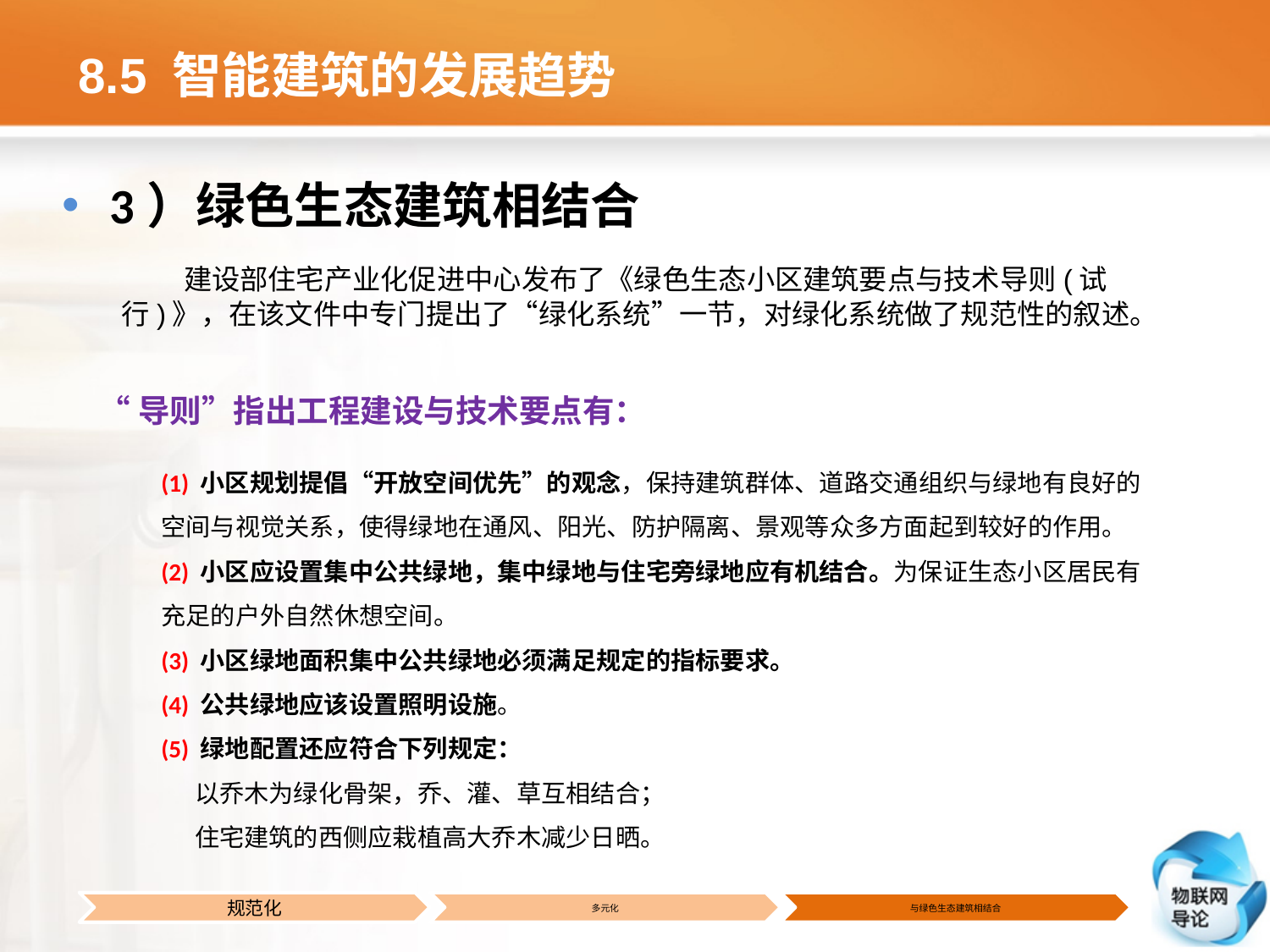

# 8.5 智能建筑的发展趋势
3）绿色生态建筑相结合

   建设部住宅产业化促进中心发布了《绿色生态小区建筑要点与技术导则(试行)》，在该文件中专门提出了“绿化系统”一节，对绿化系统做了规范性的叙述。
 “导则”指出工程建设与技术要点有：
(1) 小区规划提倡“开放空间优先”的观念，保持建筑群体、道路交通组织与绿地有良好的空间与视觉关系，使得绿地在通风、阳光、防护隔离、景观等众多方面起到较好的作用。
(2) 小区应设置集中公共绿地，集中绿地与住宅旁绿地应有机结合。为保证生态小区居民有充足的户外自然休想空间。
(3) 小区绿地面积集中公共绿地必须满足规定的指标要求。
(4) 公共绿地应该设置照明设施。
(5) 绿地配置还应符合下列规定：
     以乔木为绿化骨架，乔、灌、草互相结合；
     住宅建筑的西侧应栽植高大乔木减少日晒。
规范化
与绿色生态建筑相结合
多元化